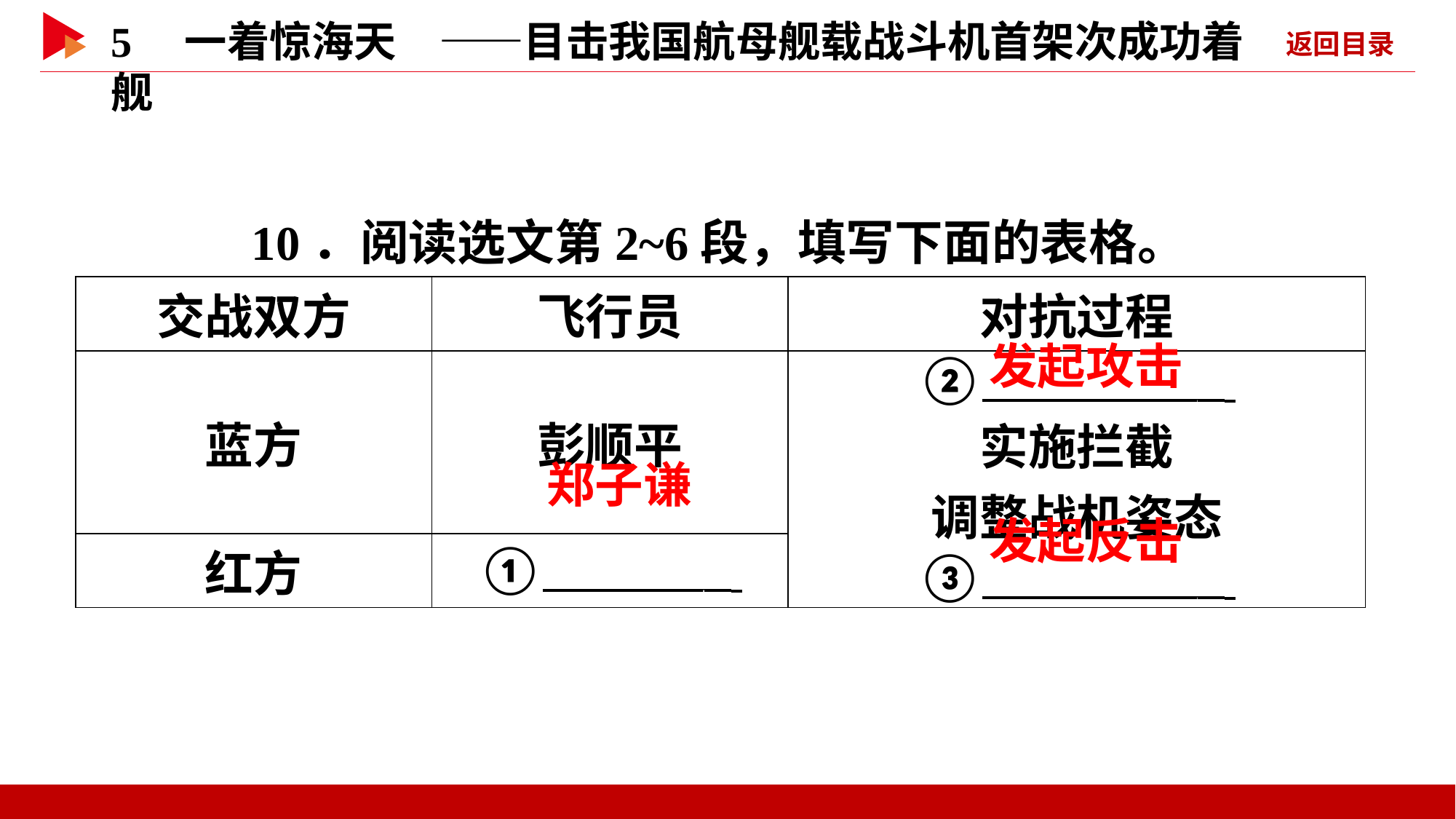

10．阅读选文第2~6段，填写下面的表格。
| 交战双方 | 飞行员 | 对抗过程 |
| --- | --- | --- |
| 蓝方 | 彭顺平 | ② \_ 实施拦截 调整战机姿态 ③ \_ |
| 红方 | ① \_ |  |
发起攻击
郑子谦
发起反击